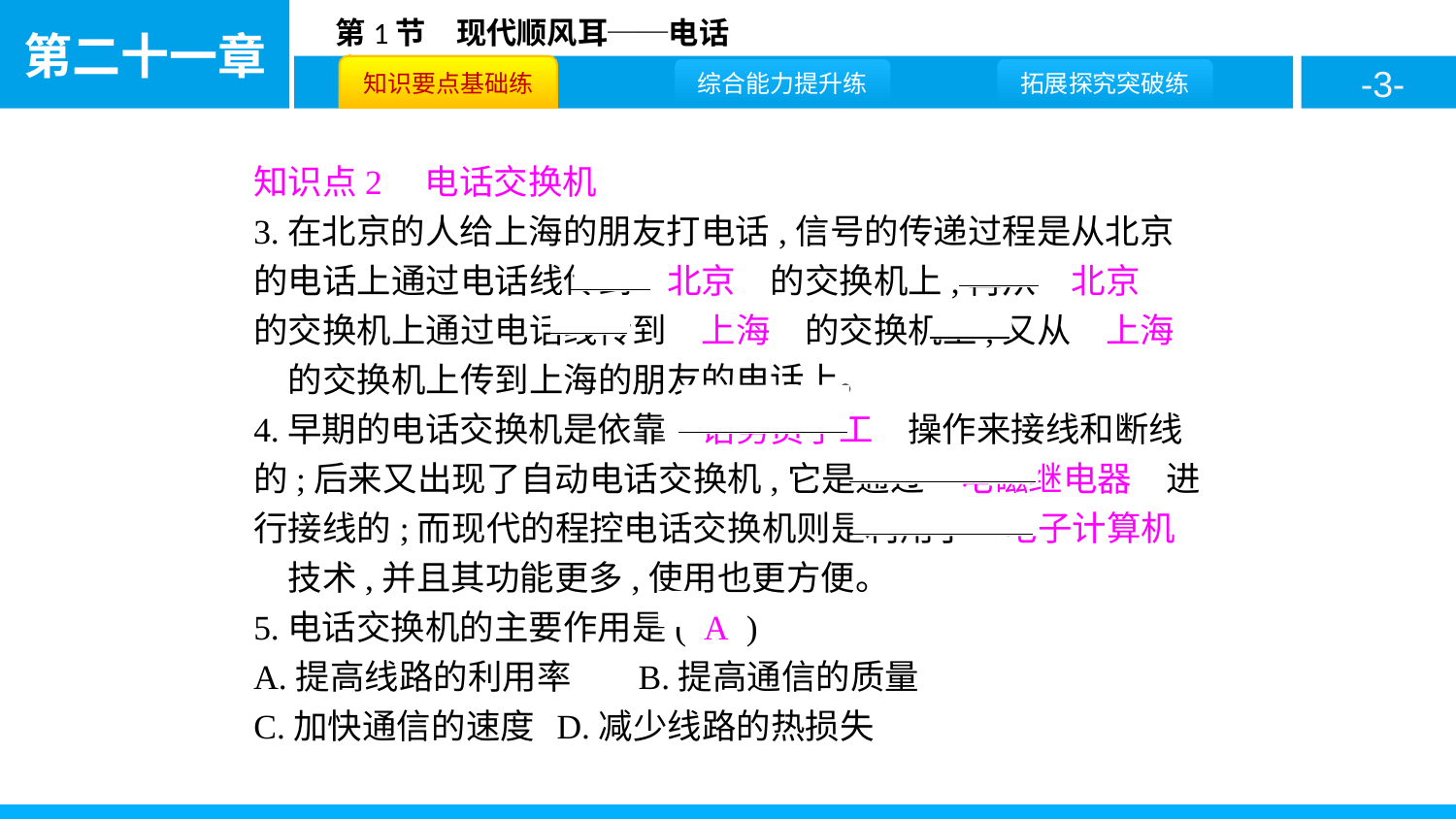

知识点2　电话交换机
3.在北京的人给上海的朋友打电话,信号的传递过程是从北京的电话上通过电话线传到　北京　的交换机上,再从　北京　的交换机上通过电话线传到　上海　的交换机上,又从　上海　的交换机上传到上海的朋友的电话上。
4.早期的电话交换机是依靠　话务员手工　操作来接线和断线的;后来又出现了自动电话交换机,它是通过　电磁继电器　进行接线的;而现代的程控电话交换机则是利用了　电子计算机　技术,并且其功能更多,使用也更方便。
5.电话交换机的主要作用是(  A  )
A.提高线路的利用率	B.提高通信的质量
C.加快通信的速度	D.减少线路的热损失